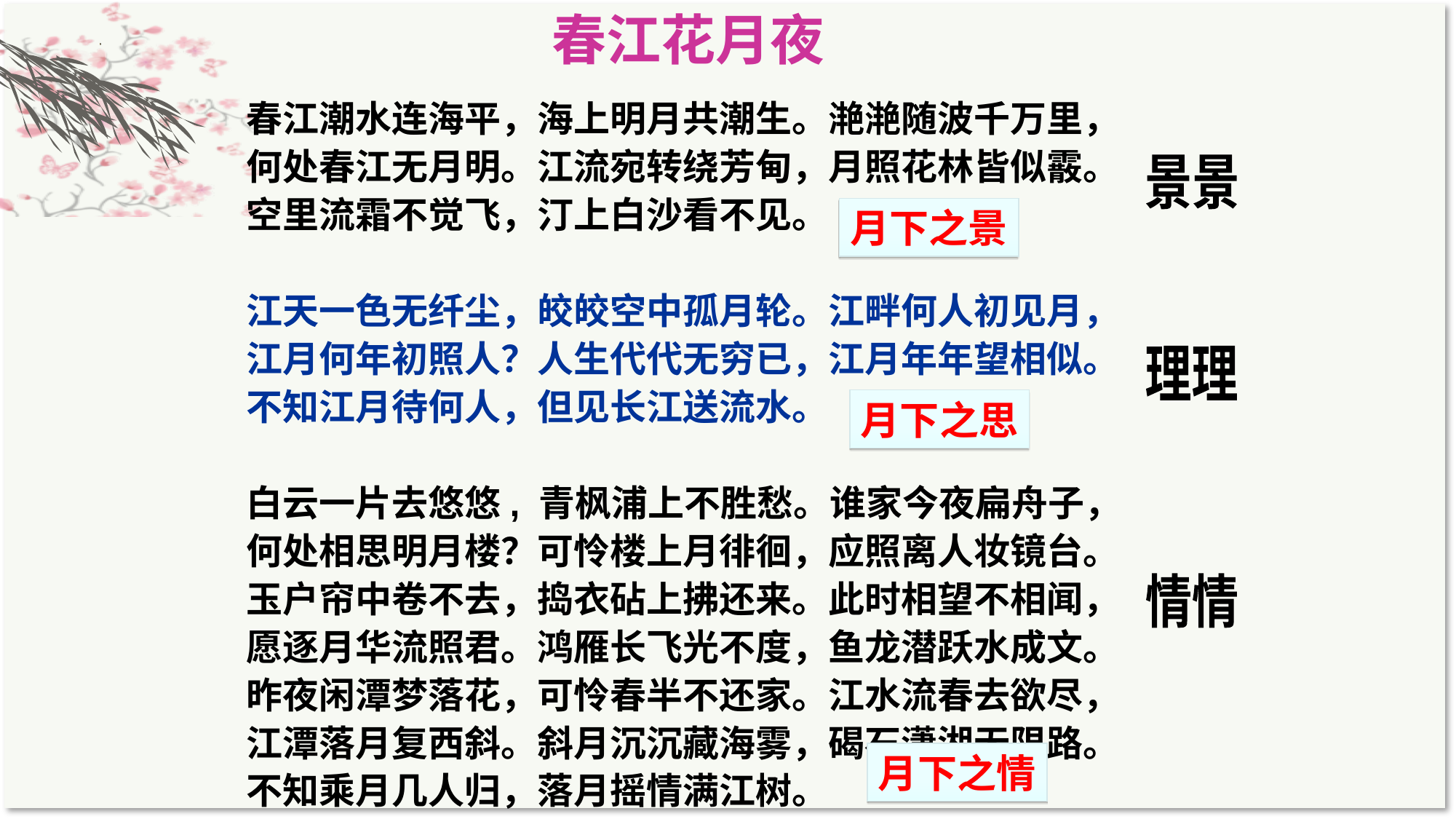

春江花月夜
春江潮水连海平，海上明月共潮生。滟滟随波千万里， 
何处春江无月明。江流宛转绕芳甸，月照花林皆似霰。 
空里流霜不觉飞，汀上白沙看不见。

江天一色无纤尘，皎皎空中孤月轮。江畔何人初见月，江月何年初照人？人生代代无穷已，江月年年望相似。不知江月待何人，但见长江送流水。

白云一片去悠悠, 青枫浦上不胜愁。谁家今夜扁舟子，
何处相思明月楼？可怜楼上月徘徊，应照离人妆镜台。
玉户帘中卷不去，捣衣砧上拂还来。此时相望不相闻，
愿逐月华流照君。鸿雁长飞光不度，鱼龙潜跃水成文。
昨夜闲潭梦落花，可怜春半不还家。江水流春去欲尽，
江潭落月复西斜。斜月沉沉藏海雾，碣石潇湘无限路。
不知乘月几人归，落月摇情满江树。
景景
月下之景
理理
月下之思
情情
月下之情